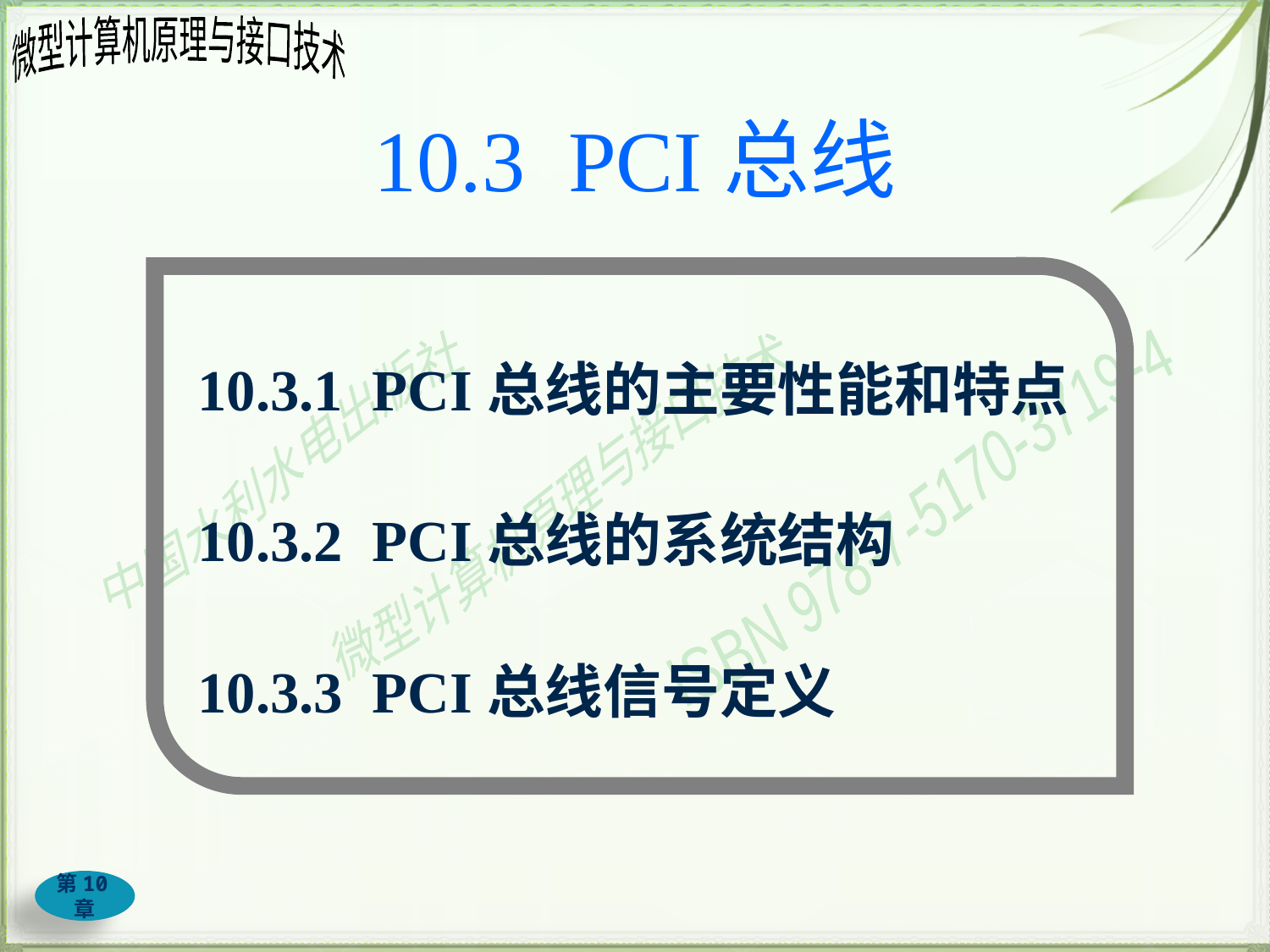

# 10.3  PCI总线

10.3.1  PCI总线的主要性能和特点
10.3.2  PCI总线的系统结构
10.3.3  PCI总线信号定义